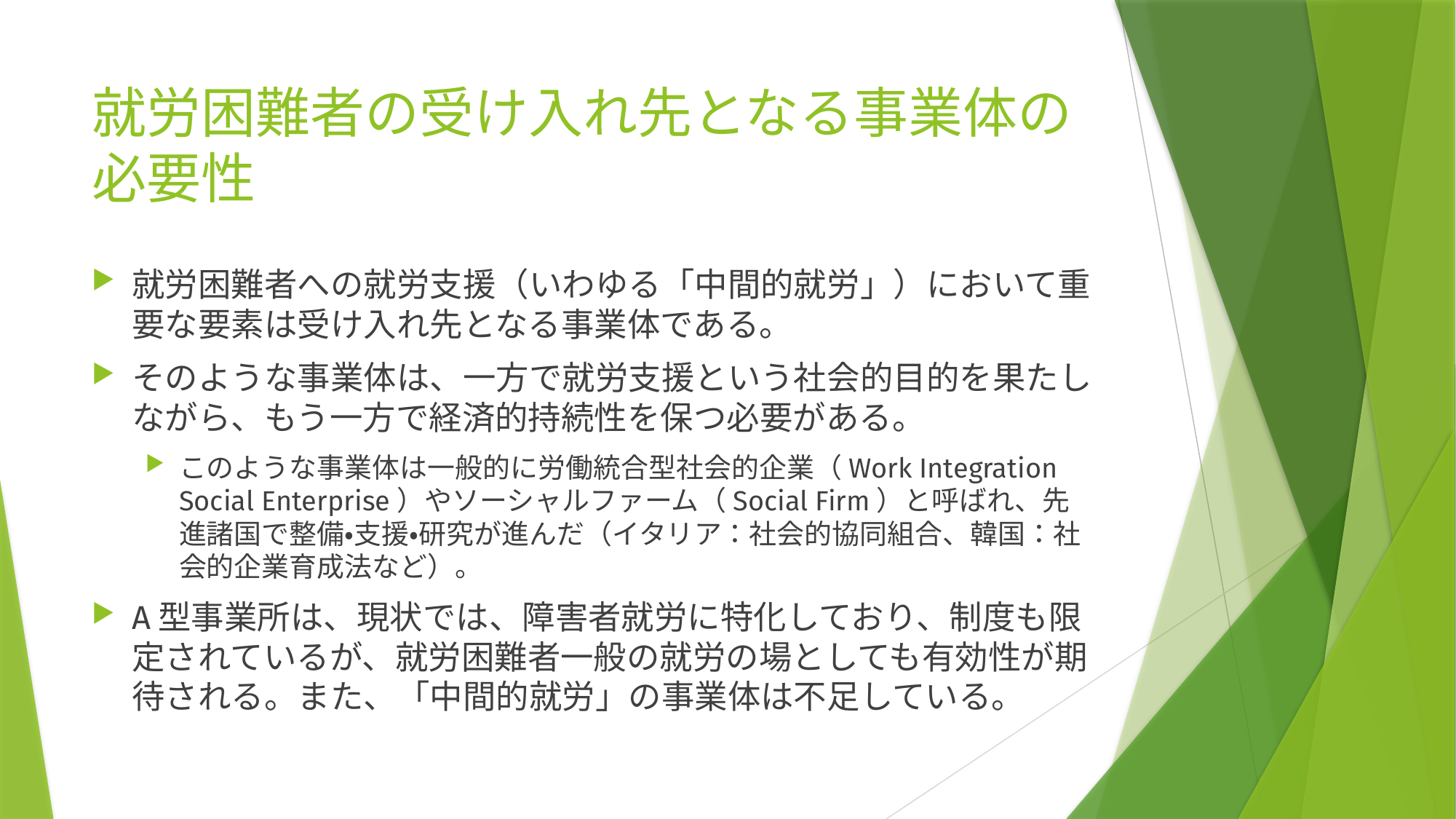

# 就労困難者の受け入れ先となる事業体の必要性
就労困難者への就労支援（いわゆる「中間的就労」）において重要な要素は受け入れ先となる事業体である。
そのような事業体は、一方で就労支援という社会的目的を果たしながら、もう一方で経済的持続性を保つ必要がある。
このような事業体は一般的に労働統合型社会的企業（Work Integration Social Enterprise）やソーシャルファーム（Social Firm）と呼ばれ、先進諸国で整備・支援・研究が進んだ（イタリア：社会的協同組合、韓国：社会的企業育成法など）。
A型事業所は、現状では、障害者就労に特化しており、制度も限定されているが、就労困難者一般の就労の場としても有効性が期待される。また、「中間的就労」の事業体は不足している。